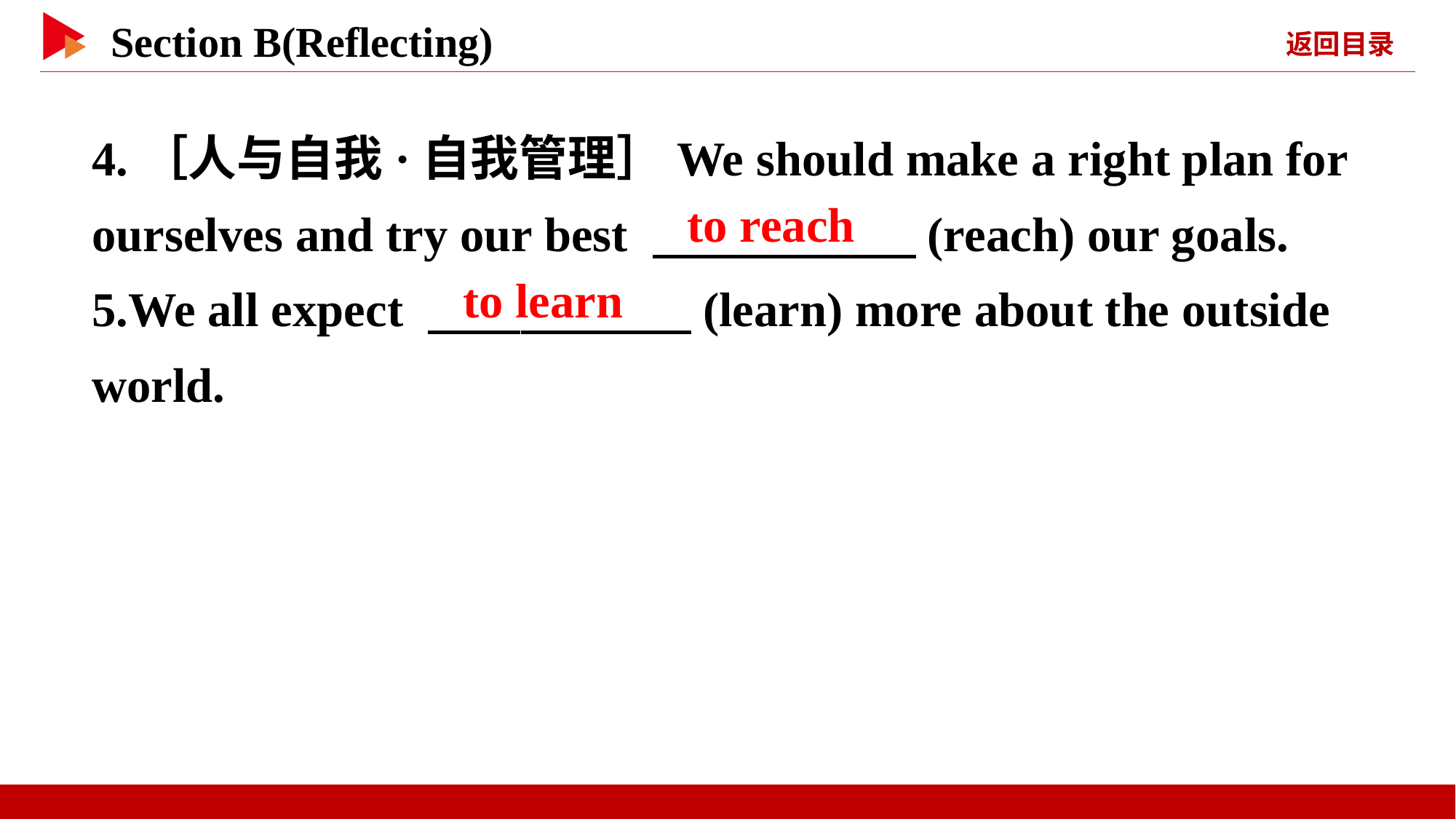

4.［人与自我·自我管理］We should make a right plan for ourselves and try our best 　               　(reach) our goals.
5.We all expect 　               　(learn) more about the outside world.
to reach
to learn